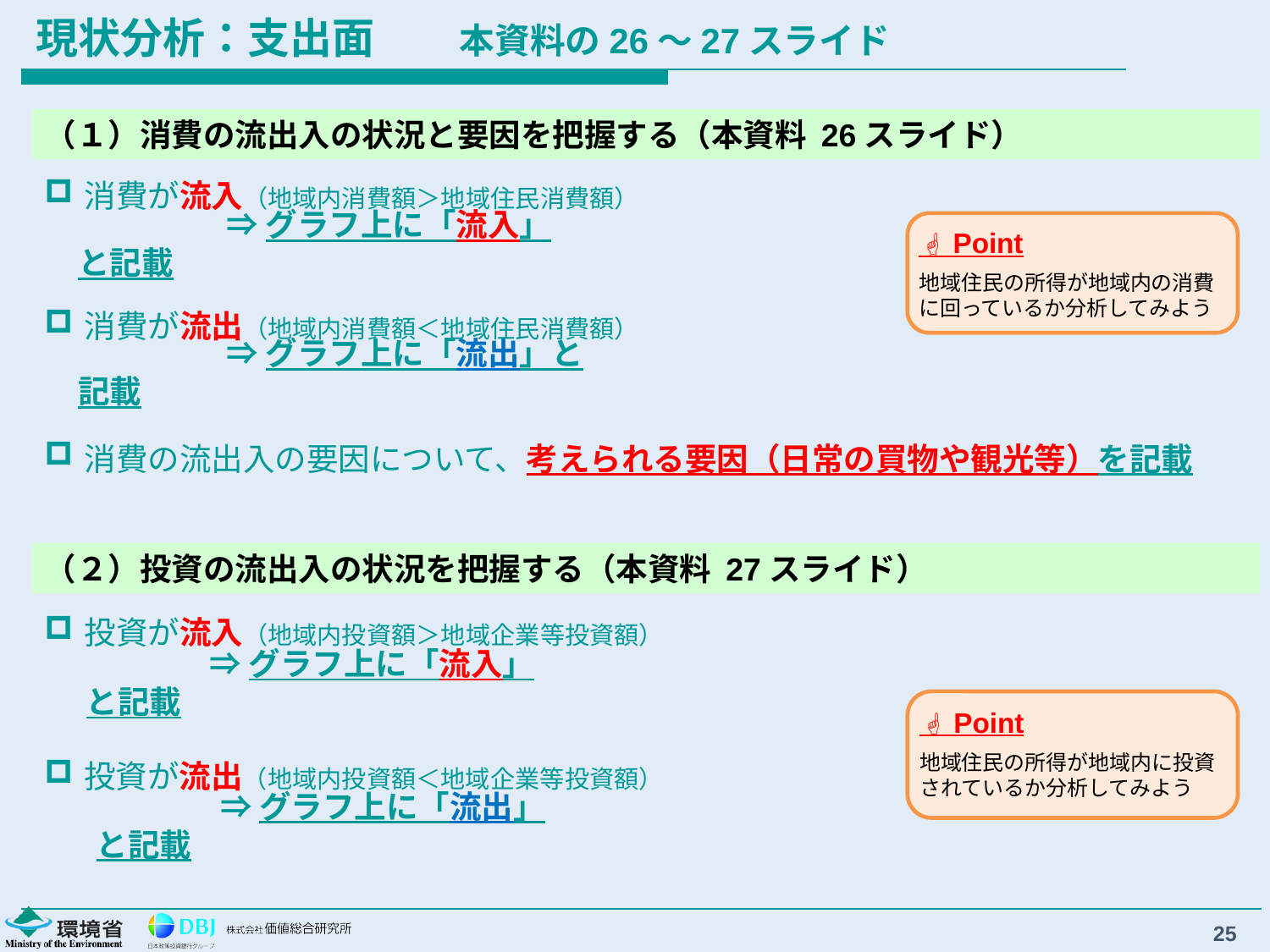

# 現状分析：支出面　　本資料の26～27スライド
（１）消費の流出入の状況と要因を把握する（本資料 26スライド）
消費が流入（地域内消費額＞地域住民消費額）
　　　　　　⇒ グラフ上に「流入」と記載
☝ Point
地域住民の所得が地域内の消費に回っているか分析してみよう
消費が流出（地域内消費額＜地域住民消費額）
　　　　　　⇒ グラフ上に「流出」と記載
消費の流出入の要因について、考えられる要因（日常の買物や観光等）を記載
（２）投資の流出入の状況を把握する（本資料 27スライド）
投資が流入（地域内投資額＞地域企業等投資額）
　　　　　⇒ グラフ上に「流入」と記載
☝ Point
地域住民の所得が地域内に投資されているか分析してみよう
投資が流出（地域内投資額＜地域企業等投資額）
　　　　　⇒ グラフ上に「流出」と記載
25